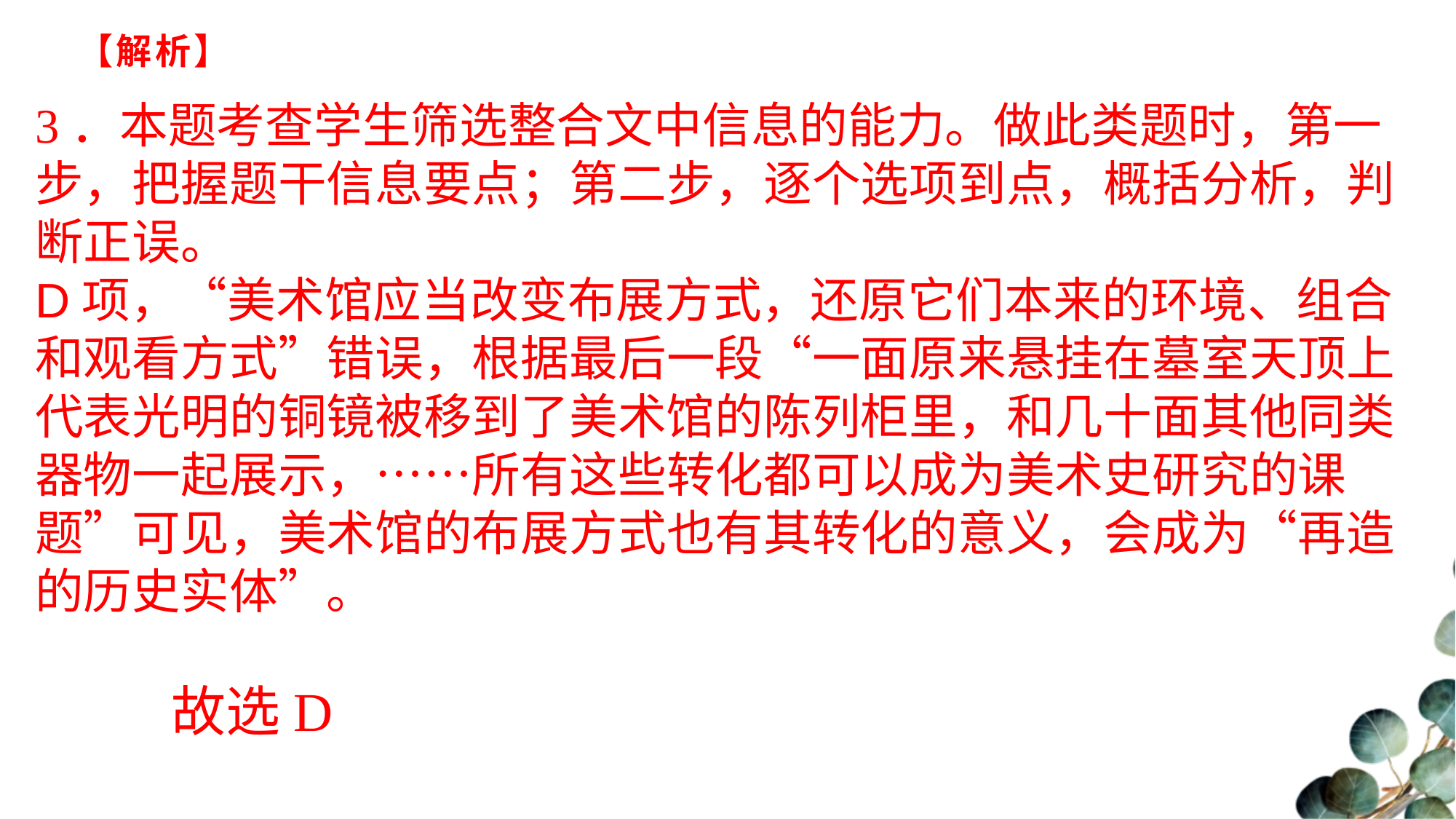

# 【解析】
3．本题考查学生筛选整合文中信息的能力。做此类题时，第一步，把握题干信息要点；第二步，逐个选项到点，概括分析，判断正误。D项，“美术馆应当改变布展方式，还原它们本来的环境、组合和观看方式”错误，根据最后一段“一面原来悬挂在墓室天顶上代表光明的铜镜被移到了美术馆的陈列柜里，和几十面其他同类器物一起展示，……所有这些转化都可以成为美术史研究的课题”可见，美术馆的布展方式也有其转化的意义，会成为“再造的历史实体”。
故选D